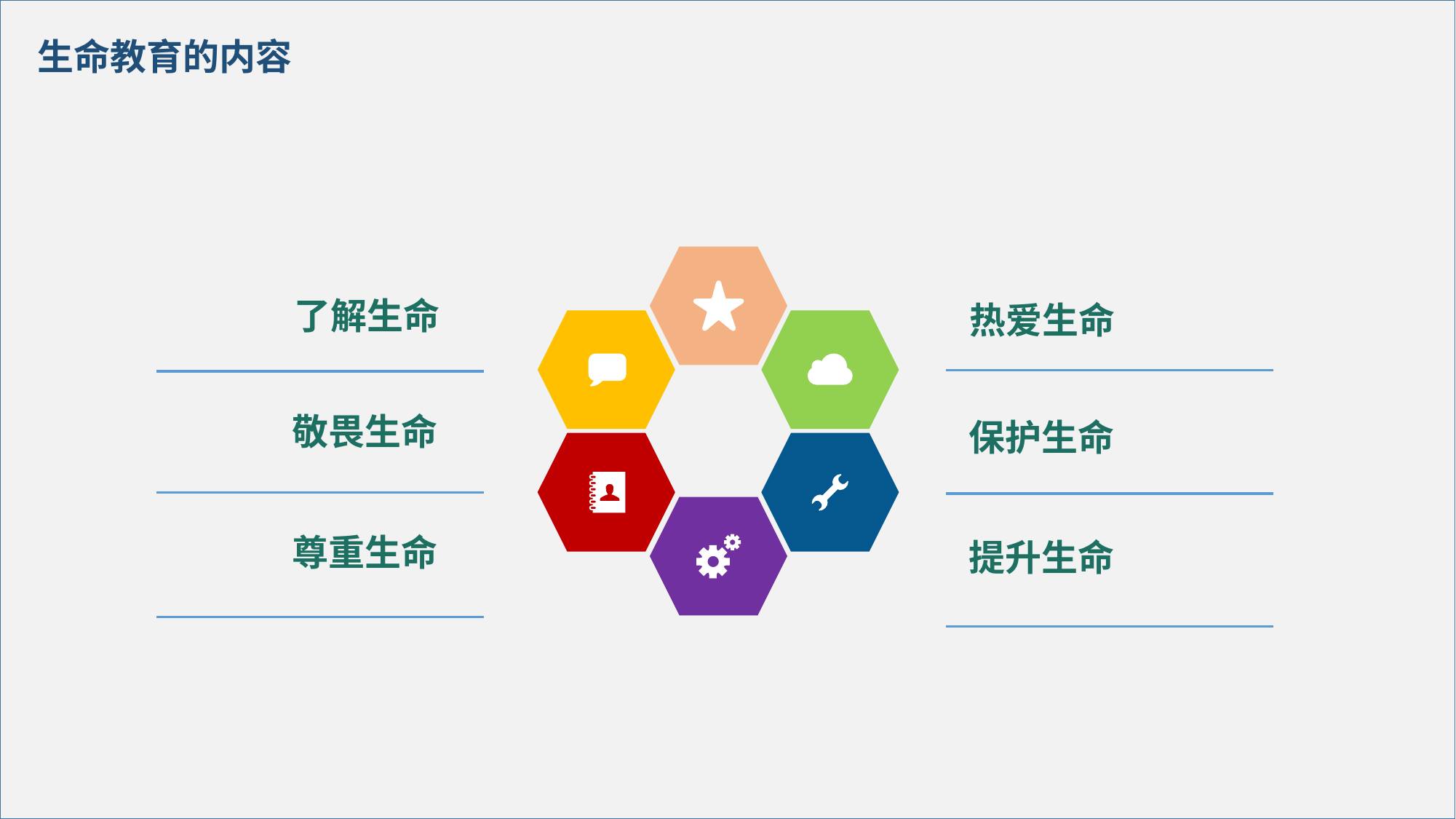

生命教育的内容

了解生命
热爱生命
敬畏生命
保护生命
尊重生命
提升生命